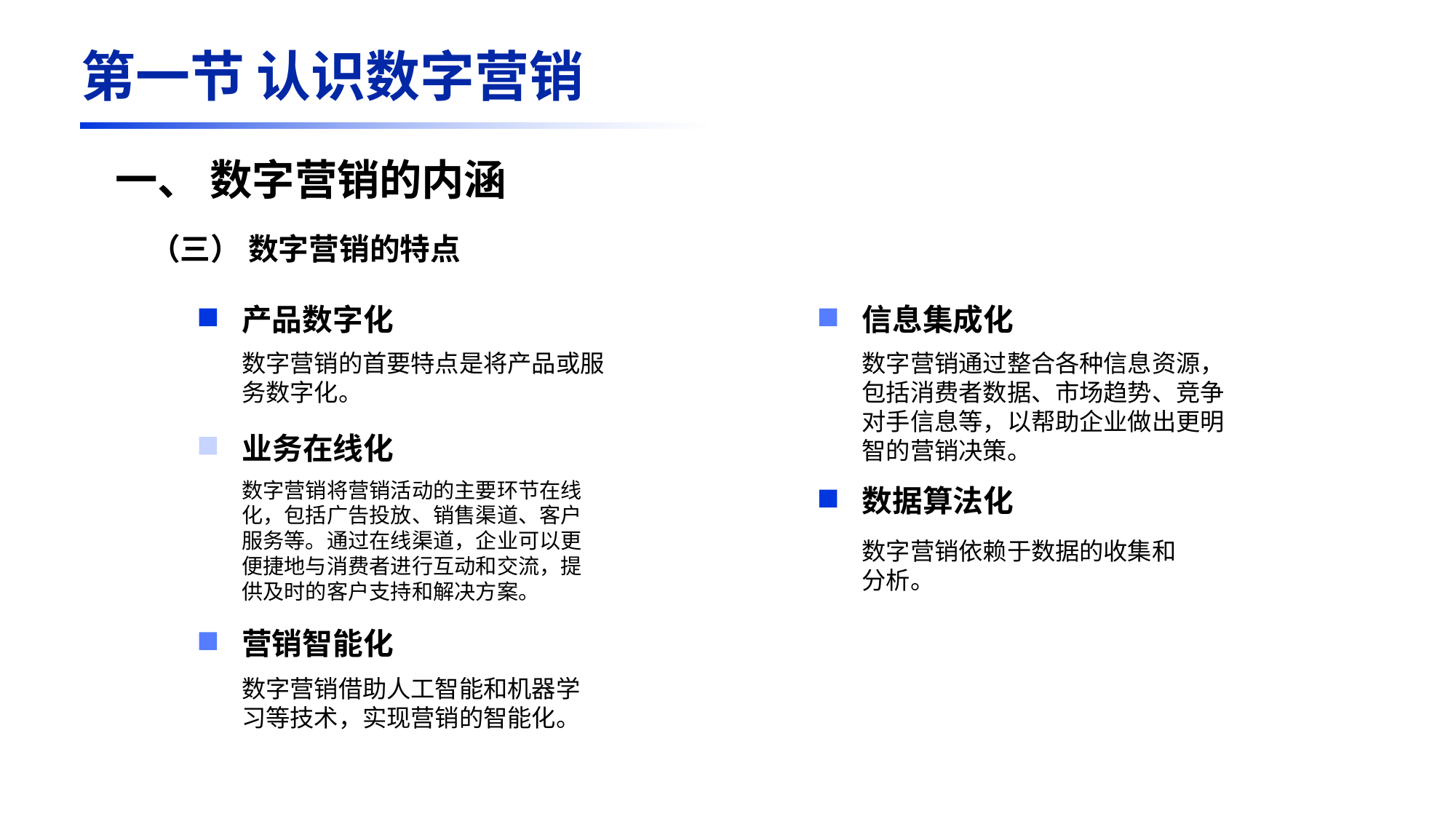

第一节 认识数字营销
一、 数字营销的内涵
（三） 数字营销的特点
产品数字化

信息集成化

数字营销通过整合各种信息资源，包括消费者数据、市场趋势、竞争对手信息等，以帮助企业做出更明智的营销决策。
数字营销的首要特点是将产品或服务数字化。
业务在线化

数字营销将营销活动的主要环节在线化，包括广告投放、销售渠道、客户服务等。通过在线渠道，企业可以更便捷地与消费者进行互动和交流，提供及时的客户支持和解决方案。
数据算法化

数字营销依赖于数据的收集和分析。
营销智能化

数字营销借助人工智能和机器学习等技术，实现营销的智能化。